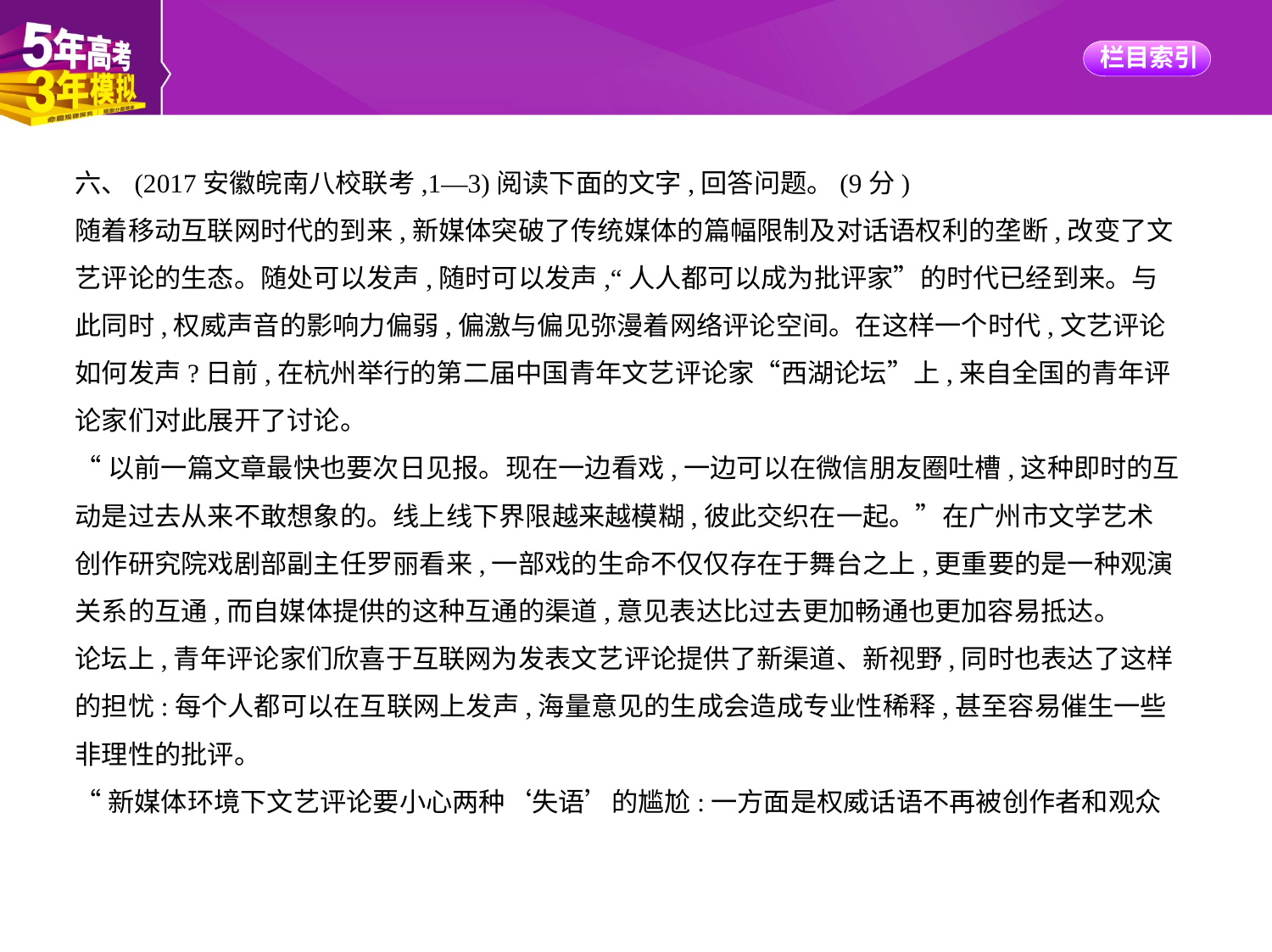

六、(2017安徽皖南八校联考,1—3)阅读下面的文字,回答问题。(9分)
随着移动互联网时代的到来,新媒体突破了传统媒体的篇幅限制及对话语权利的垄断,改变了文
艺评论的生态。随处可以发声,随时可以发声,“人人都可以成为批评家”的时代已经到来。与
此同时,权威声音的影响力偏弱,偏激与偏见弥漫着网络评论空间。在这样一个时代,文艺评论
如何发声?日前,在杭州举行的第二届中国青年文艺评论家“西湖论坛”上,来自全国的青年评
论家们对此展开了讨论。
“以前一篇文章最快也要次日见报。现在一边看戏,一边可以在微信朋友圈吐槽,这种即时的互
动是过去从来不敢想象的。线上线下界限越来越模糊,彼此交织在一起。”在广州市文学艺术
创作研究院戏剧部副主任罗丽看来,一部戏的生命不仅仅存在于舞台之上,更重要的是一种观演
关系的互通,而自媒体提供的这种互通的渠道,意见表达比过去更加畅通也更加容易抵达。
论坛上,青年评论家们欣喜于互联网为发表文艺评论提供了新渠道、新视野,同时也表达了这样
的担忧:每个人都可以在互联网上发声,海量意见的生成会造成专业性稀释,甚至容易催生一些
非理性的批评。
“新媒体环境下文艺评论要小心两种‘失语’的尴尬:一方面是权威话语不再被创作者和观众